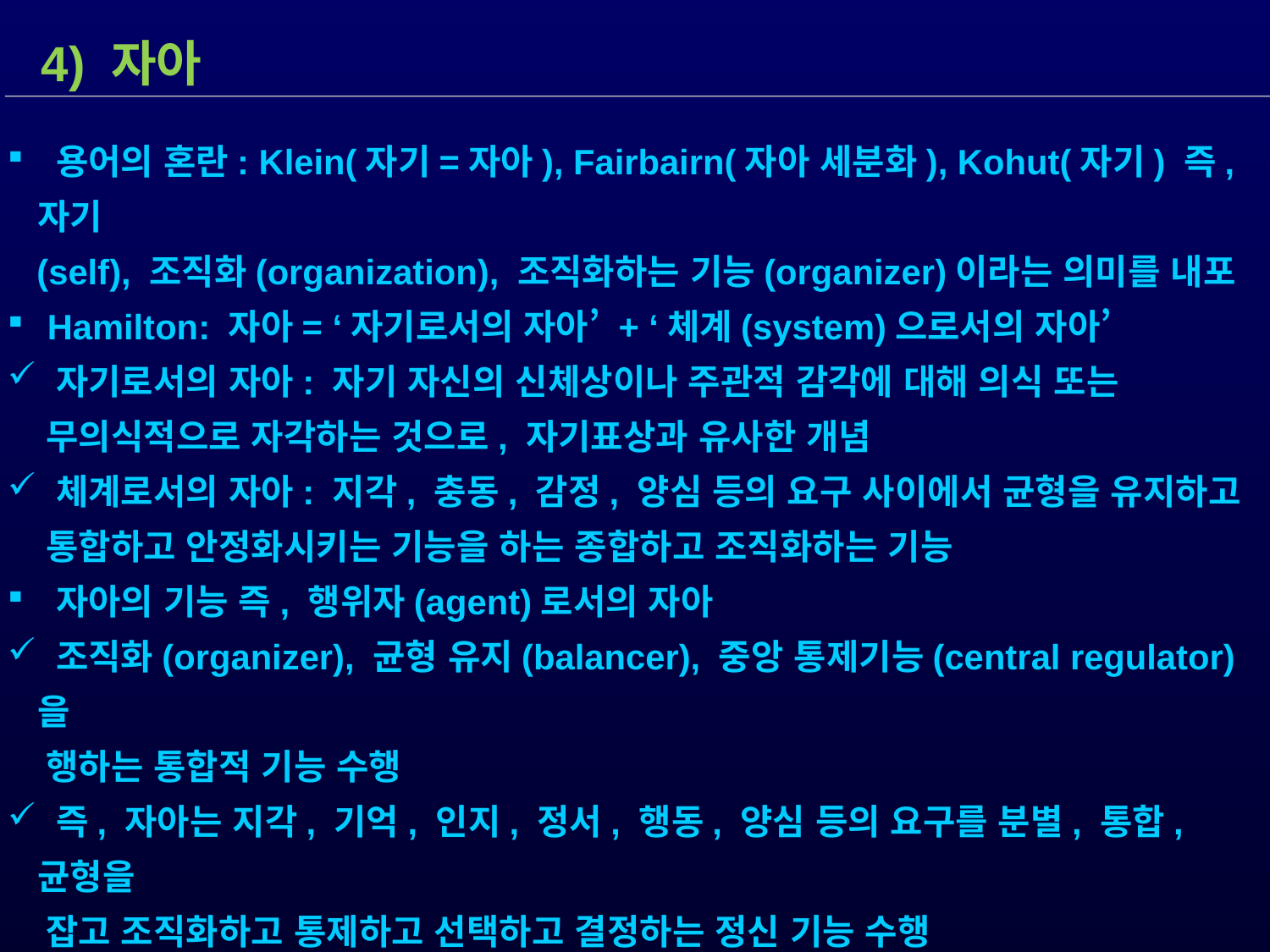

4) 자아

 용어의 혼란: Klein(자기=자아), Fairbairn(자아 세분화), Kohut(자기) 즉, 자기
   (self), 조직화(organization), 조직화하는 기능(organizer)이라는 의미를 내포
 Hamilton: 자아= ‘자기로서의 자아’ + ‘체계(system)으로서의 자아’
 자기로서의 자아: 자기 자신의 신체상이나 주관적 감각에 대해 의식 또는
   무의식적으로 자각하는 것으로, 자기표상과 유사한 개념
 체계로서의 자아: 지각, 충동, 감정, 양심 등의 요구 사이에서 균형을 유지하고
   통합하고 안정화시키는 기능을 하는 종합하고 조직화하는 기능
 자아의 기능 즉, 행위자(agent)로서의 자아
 조직화(organizer), 균형 유지(balancer), 중앙 통제기능(central regulator)을
   행하는 통합적 기능 수행
 즉, 자아는 지각, 기억, 인지, 정서, 행동, 양심 등의 요구를 분별, 통합, 균형을
   잡고 조직화하고 통제하고 선택하고 결정하는 정신 기능 수행
 자아는 성격의 중심부에 존재하지만 개인은 자아를 의식하지 못하며, 어떤
   현상을 관찰하는 지각하는 주체(observer or perceiver)로서 기능
 자아의 기능 중 일부를 수행하는 자기를 자아가 조직화하고 통제함